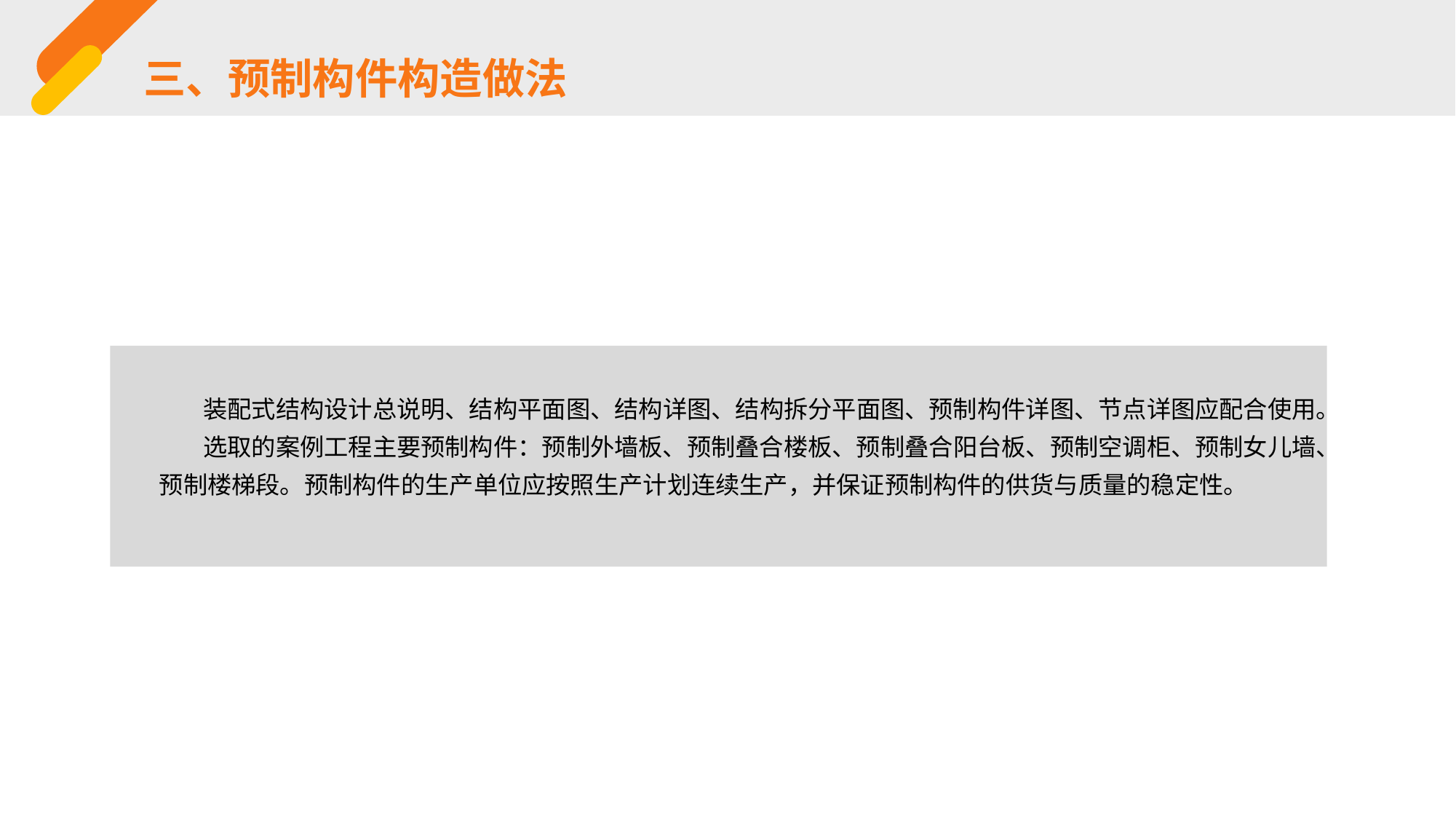

三、预制构件构造做法

       装配式结构设计总说明、结构平面图、结构详图、结构拆分平面图、预制构件详图、节点详图应配合使用。
       选取的案例工程主要预制构件：预制外墙板、预制叠合楼板、预制叠合阳台板、预制空调柜、预制女儿墙、预制楼梯段。预制构件的生产单位应按照生产计划连续生产，并保证预制构件的供货与质量的稳定性。